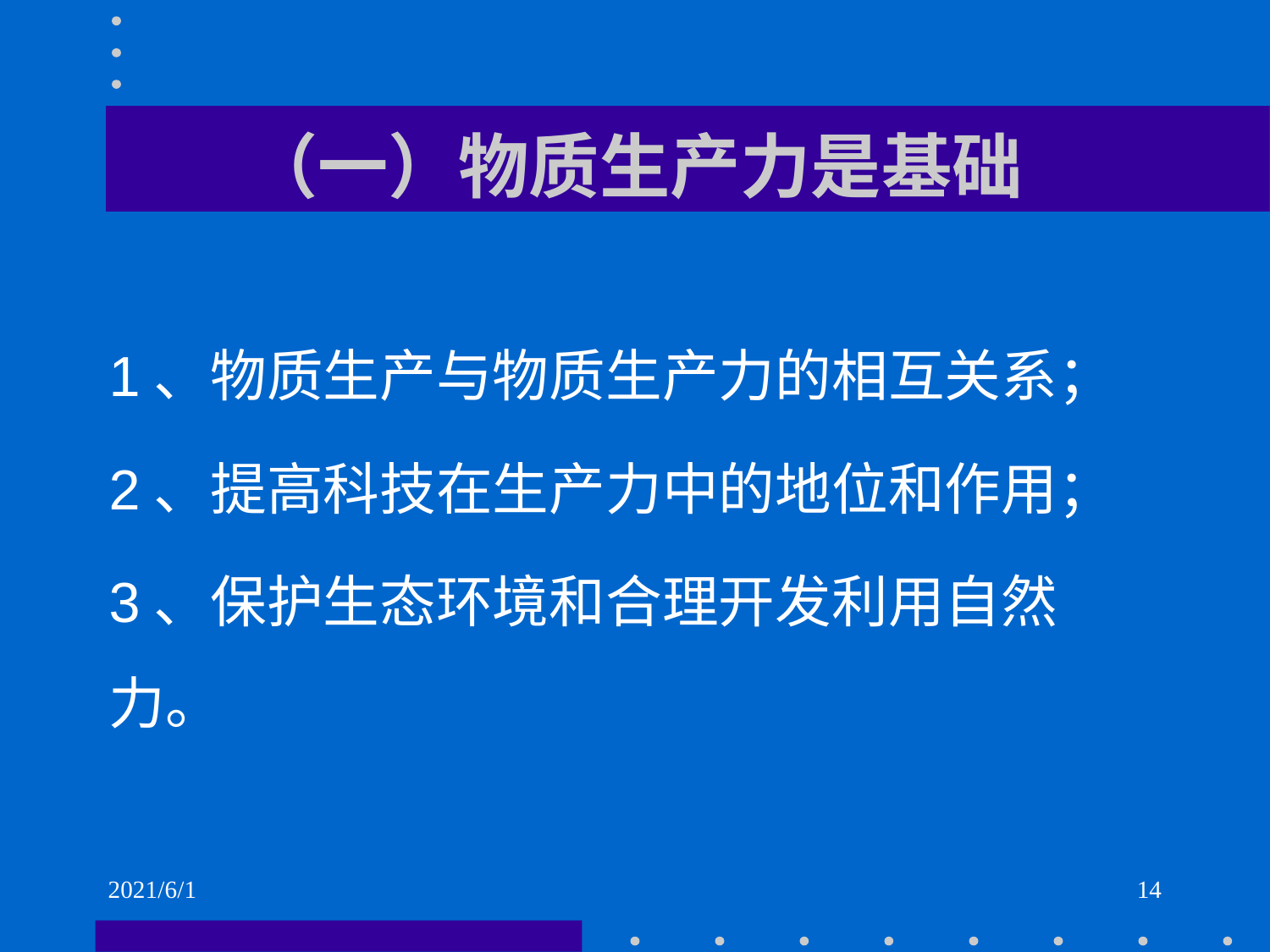

# （一）物质生产力是基础
1、物质生产与物质生产力的相互关系；
2、提高科技在生产力中的地位和作用；
3、保护生态环境和合理开发利用自然力。
2021/6/1
14